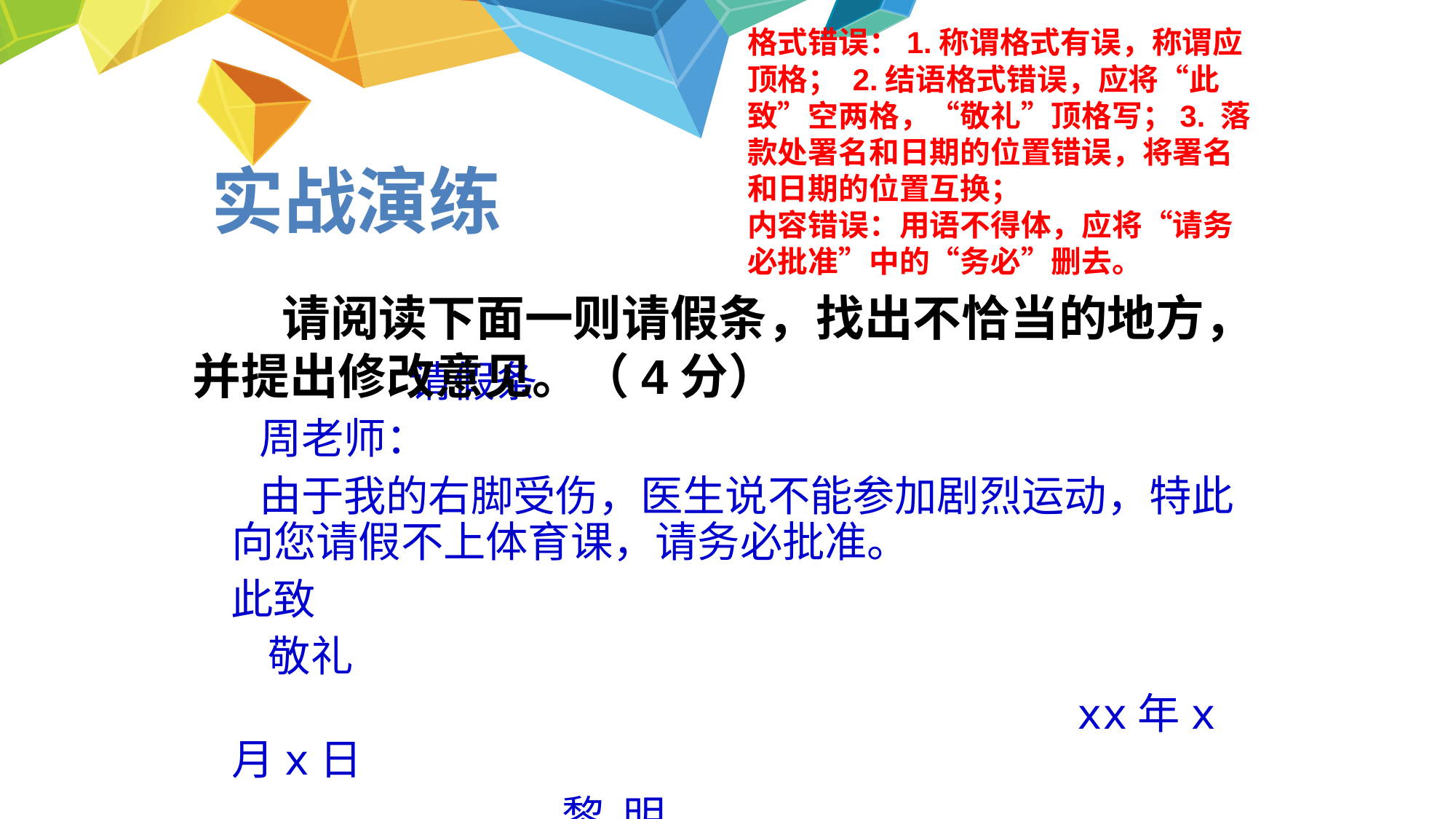

格式错误：1.称谓格式有误，称谓应顶格； 2.结语格式错误，应将“此致”空两格，“敬礼”顶格写；3. 落款处署名和日期的位置错误，将署名和日期的位置互换；
内容错误：用语不得体，应将“请务必批准”中的“务必”删去。
# 实战演练
       请阅读下面一则请假条，找出不恰当的地方，并提出修改意见。（4分）
                    请假条
    周老师：
    由于我的右脚受伤，医生说不能参加剧烈运动，特此向您请假不上体育课，请务必批准。
 此致
     敬礼
                                  xx年x月x日
                                    黎  明